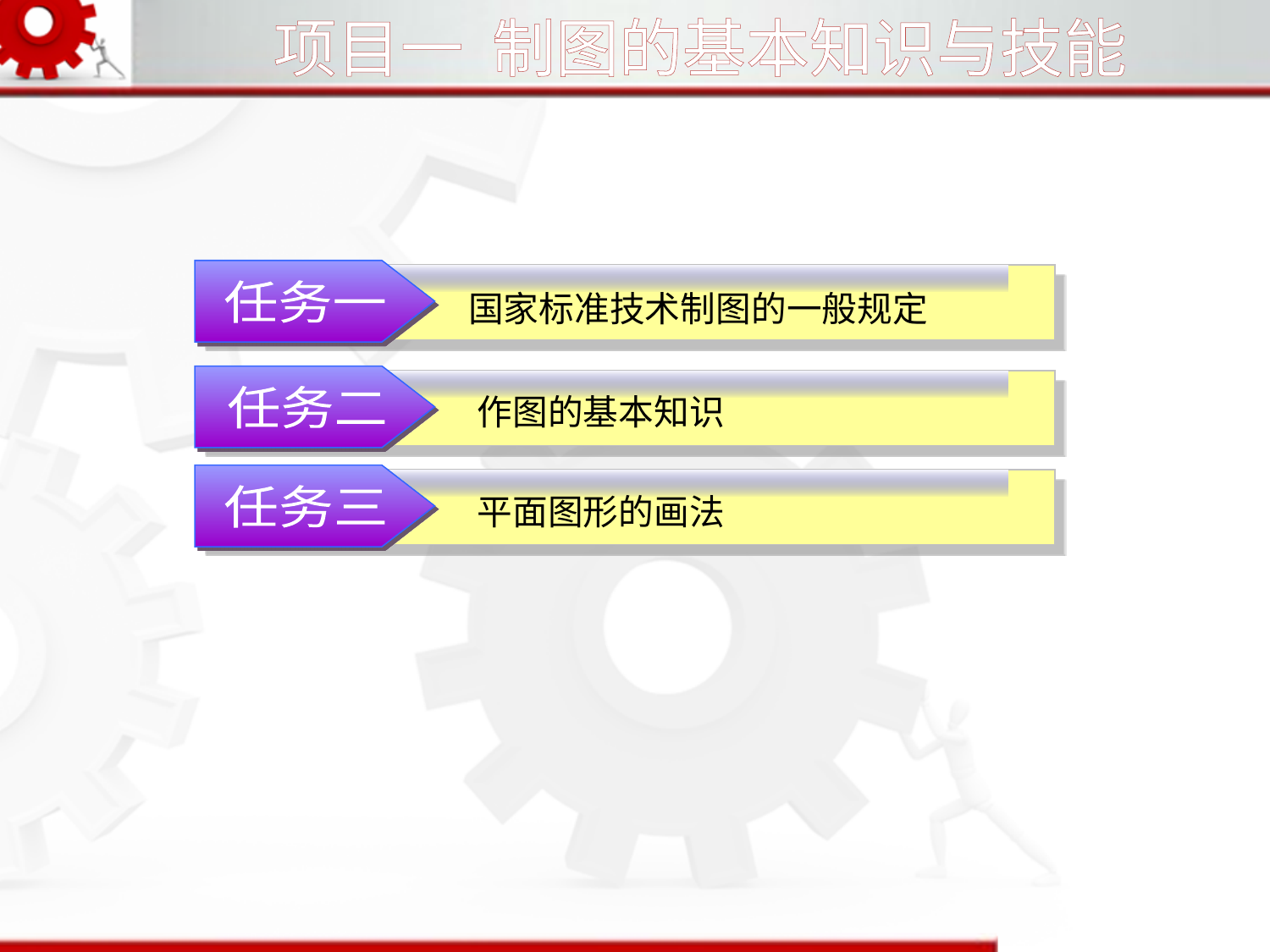

项目一  制图的基本知识与技能

任务一
国家标准技术制图的一般规定

作图的基本知识
任务二

平面图形的画法
任务三